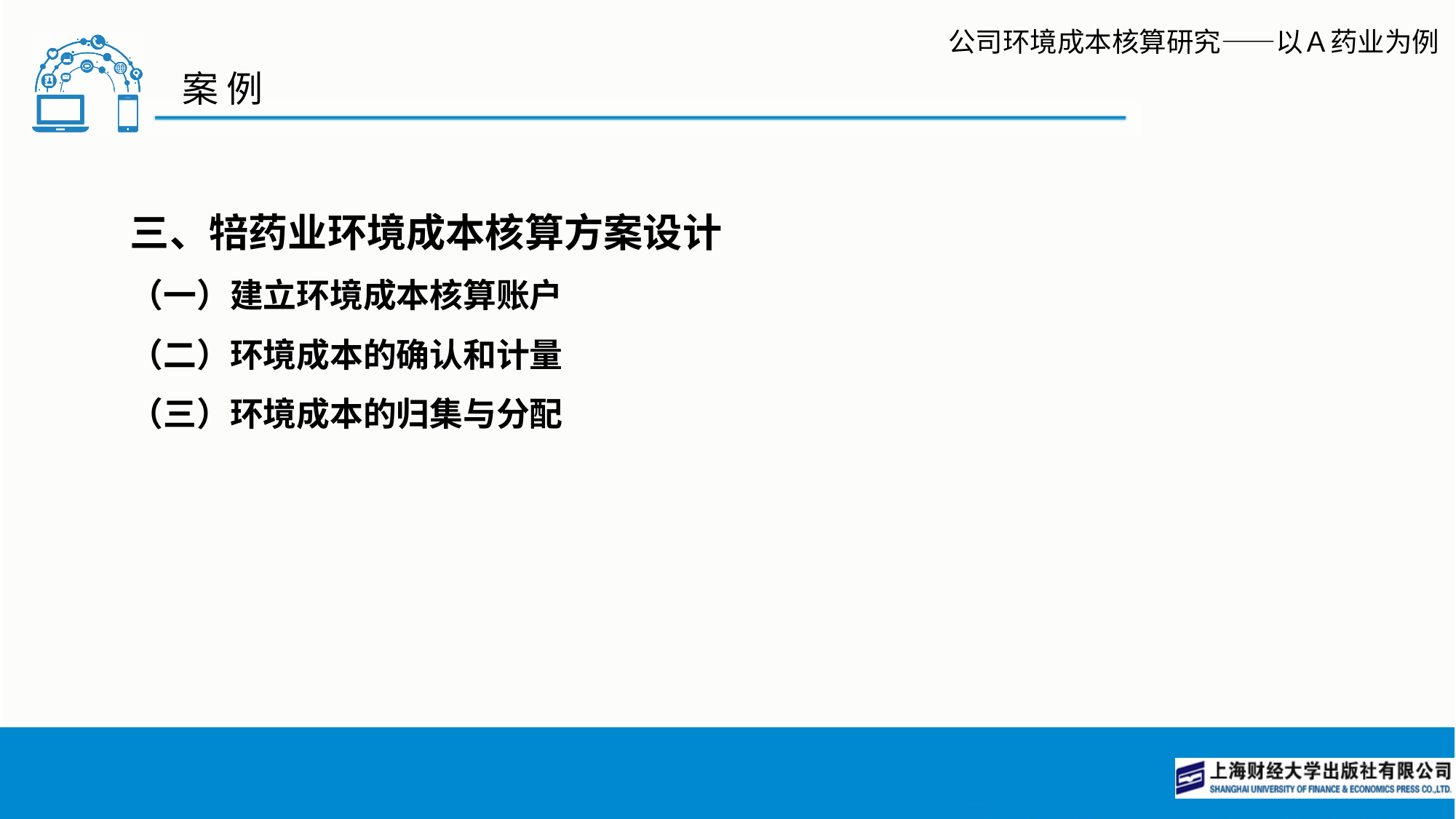

公司环境成本核算研究——以Ａ药业为例
# 案 例
三、犃药业环境成本核算方案设计
（一）建立环境成本核算账户
（二）环境成本的确认和计量
（三）环境成本的归集与分配